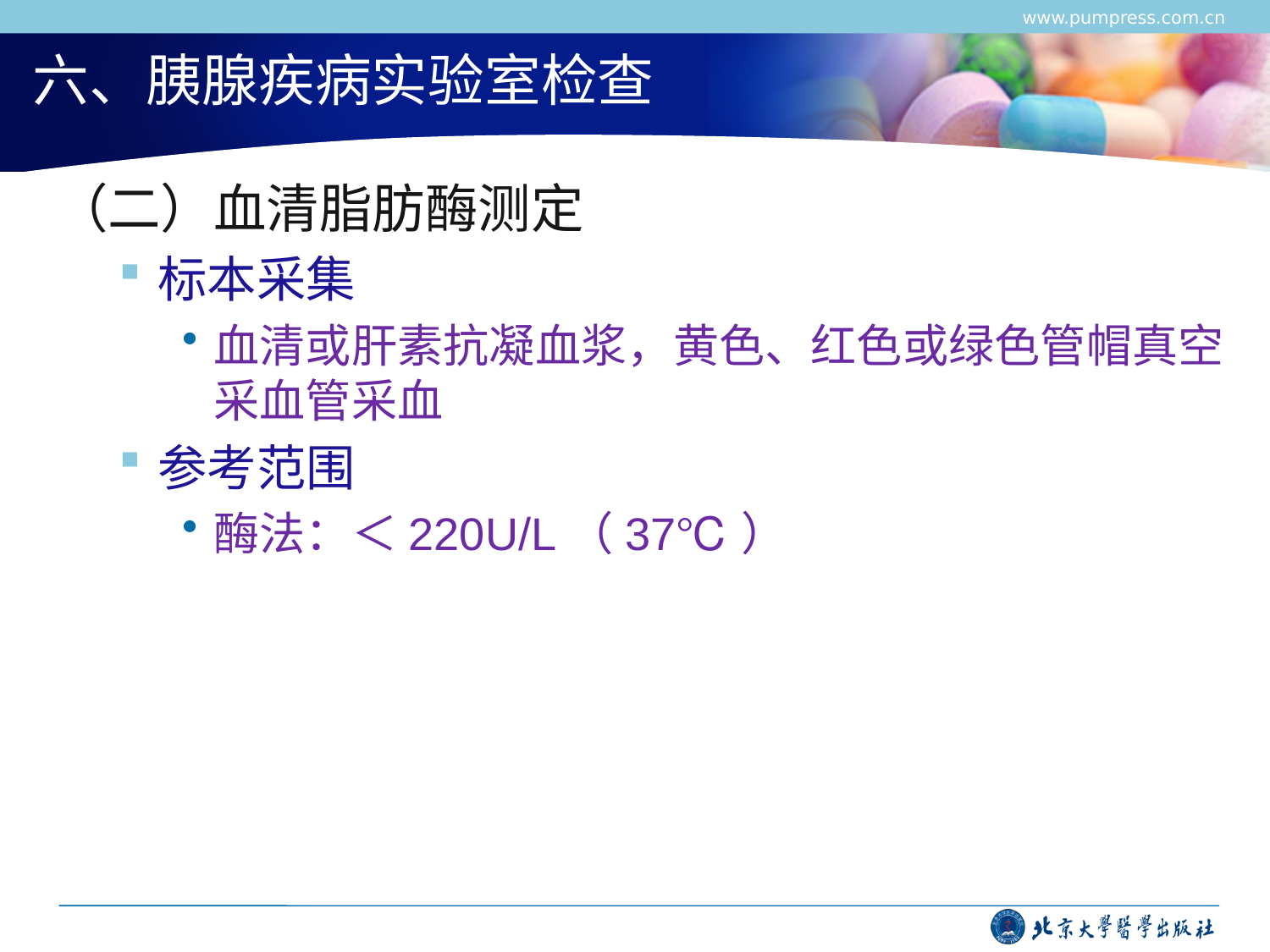

www.pumpress.com.cn
# 六、胰腺疾病实验室检查
（二）血清脂肪酶测定
标本采集
血清或肝素抗凝血浆，黄色、红色或绿色管帽真空采血管采血
参考范围
酶法：＜220U/L（37℃）